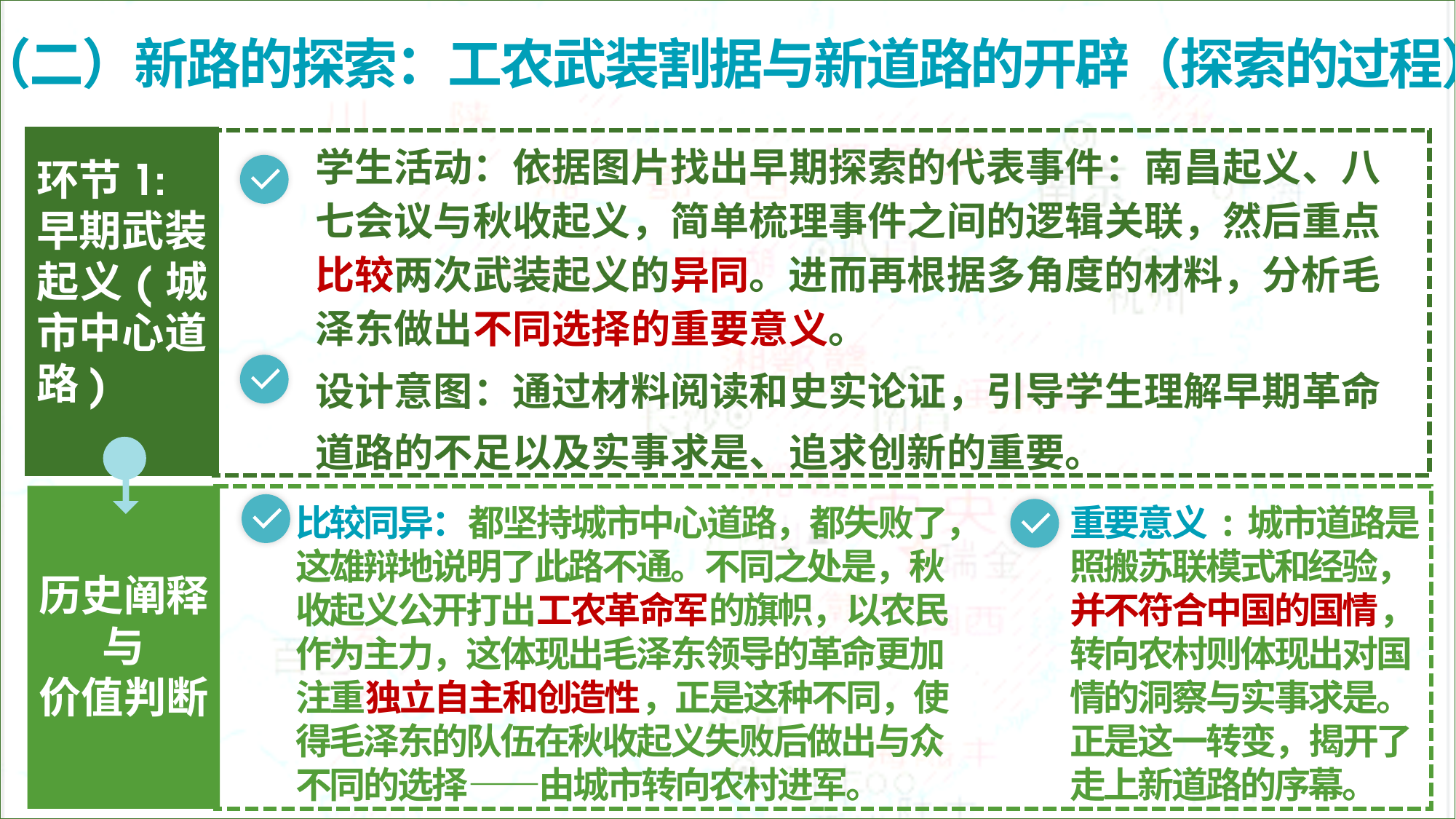

（二）新路的探索：工农武装割据与新道路的开辟（探索的过程）

环节1:
早期武装起义(城市中心道路)

学生活动：依据图片找出早期探索的代表事件：南昌起义、八七会议与秋收起义，简单梳理事件之间的逻辑关联，然后重点比较两次武装起义的异同。进而再根据多角度的材料，分析毛泽东做出不同选择的重要意义。

设计意图：通过材料阅读和史实论证，引导学生理解早期革命道路的不足以及实事求是、追求创新的重要。

历史阐释
与
价值判断

比较同异：都坚持城市中心道路，都失败了，这雄辩地说明了此路不通。不同之处是，秋收起义公开打出工农革命军的旗帜，以农民作为主力，这体现出毛泽东领导的革命更加注重独立自主和创造性，正是这种不同，使得毛泽东的队伍在秋收起义失败后做出与众不同的选择——由城市转向农村进军。
重要意义:城市道路是照搬苏联模式和经验，并不符合中国的国情，转向农村则体现出对国情的洞察与实事求是。正是这一转变，揭开了走上新道路的序幕。